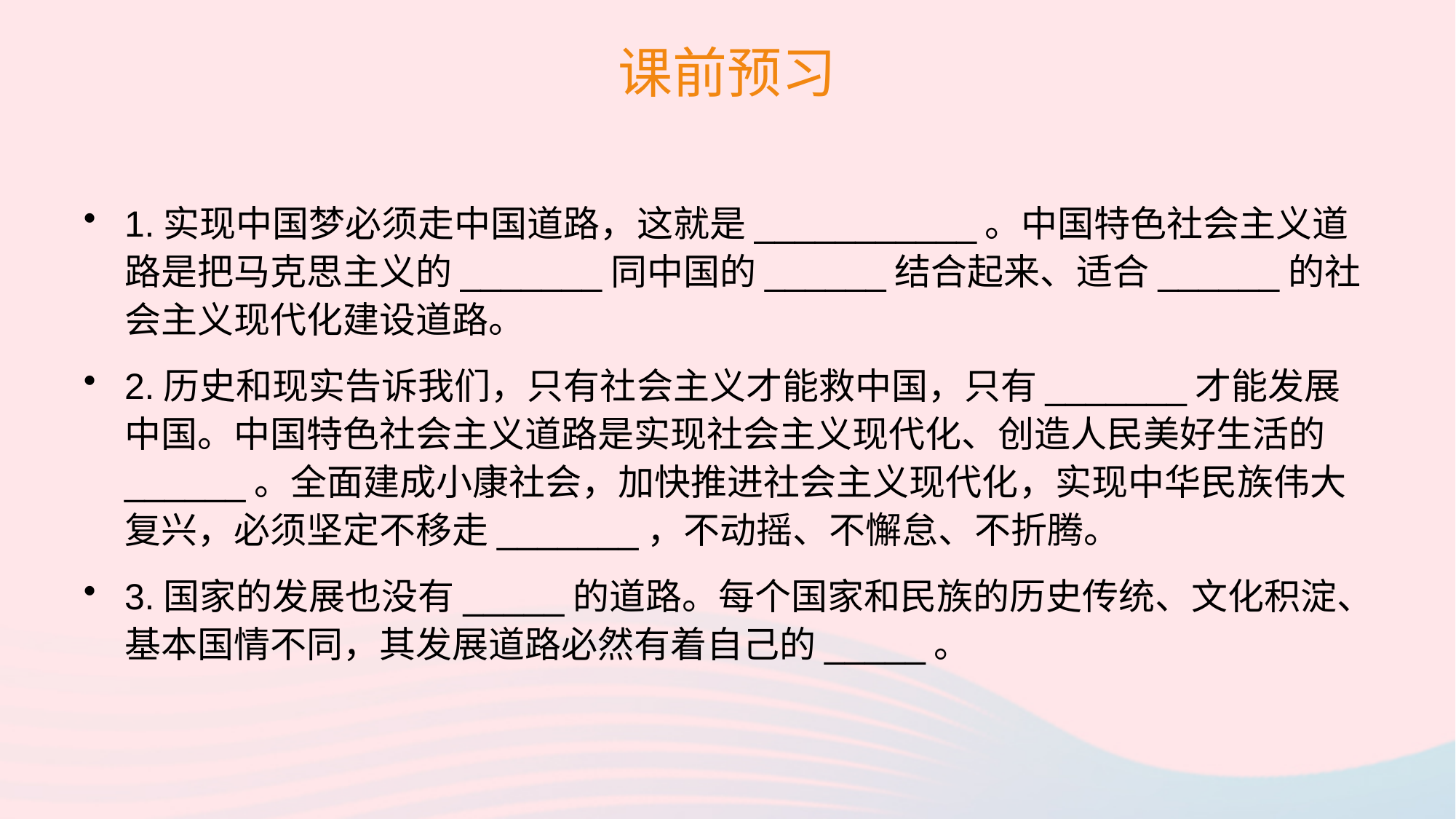

# 课前预习
1.实现中国梦必须走中国道路，这就是___________。中国特色社会主义道路是把马克思主义的_______同中国的______结合起来、适合______的社会主义现代化建设道路。
2.历史和现实告诉我们，只有社会主义才能救中国，只有_______才能发展中国。中国特色社会主义道路是实现社会主义现代化、创造人民美好生活的______。全面建成小康社会，加快推进社会主义现代化，实现中华民族伟大复兴，必须坚定不移走_______，不动摇、不懈怠、不折腾。
3.国家的发展也没有_____的道路。每个国家和民族的历史传统、文化积淀、基本国情不同，其发展道路必然有着自己的_____。